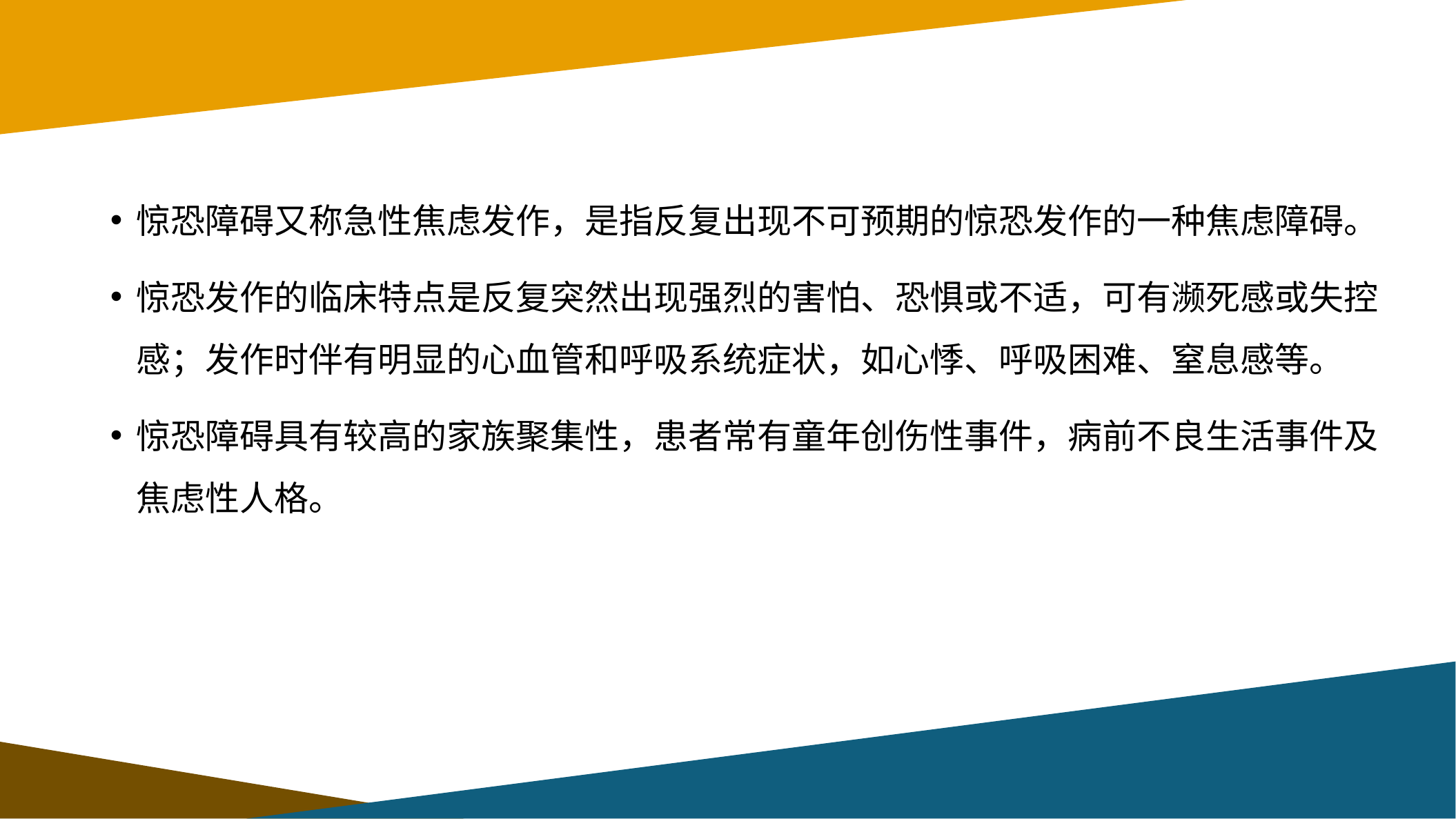

# (二)惊恐障碍
惊恐障碍又称急性焦虑发作，是指反复出现不可预期的惊恐发作的一种焦虑障碍。
惊恐发作的临床特点是反复突然出现强烈的害怕、恐惧或不适，可有濒死感或失控感；发作时伴有明显的心血管和呼吸系统症状，如心悸、呼吸困难、窒息感等。
惊恐障碍具有较高的家族聚集性，患者常有童年创伤性事件，病前不良生活事件及焦虑性人格。